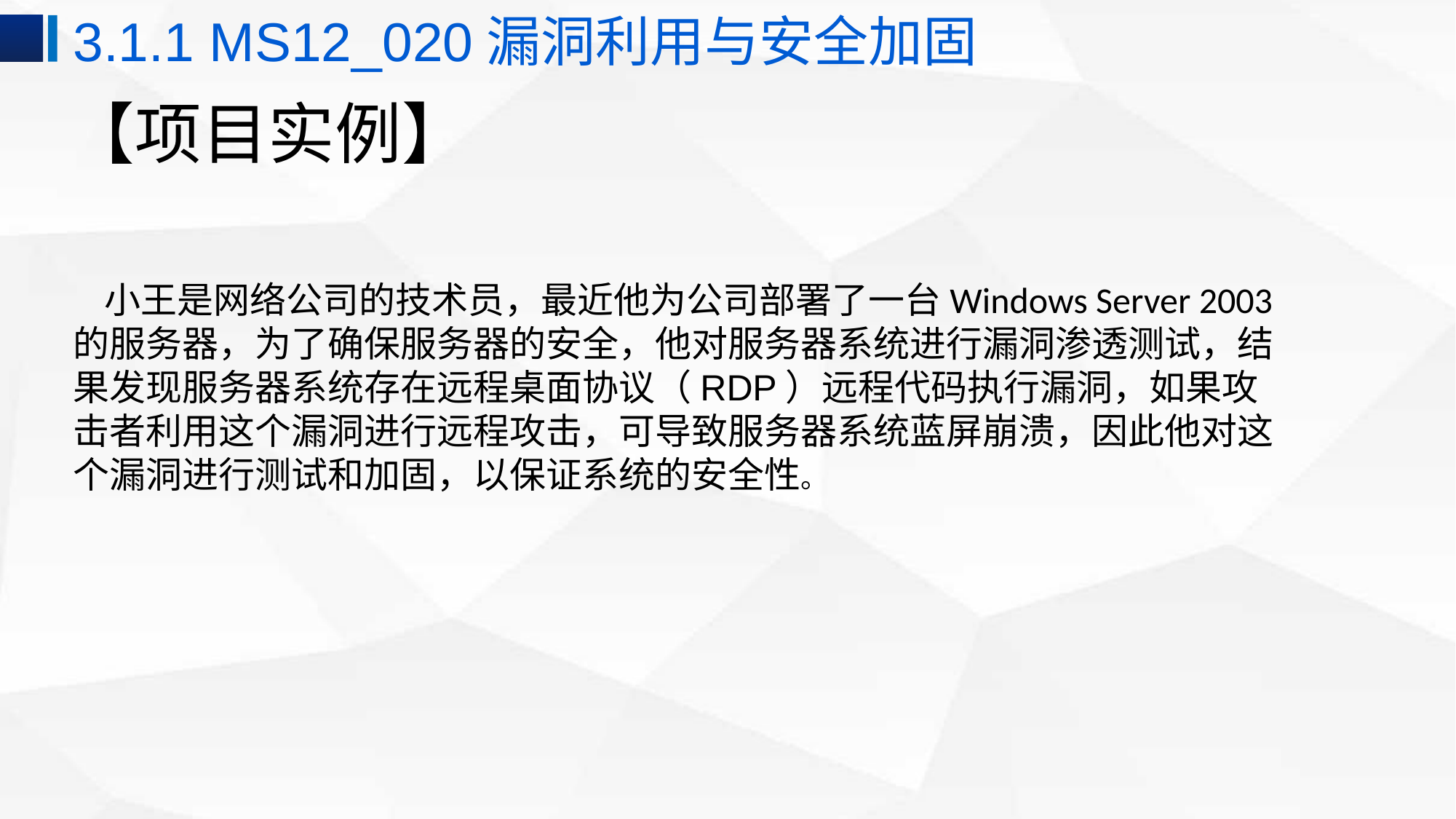

3.1.1 MS12_020漏洞利用与安全加固

# 【项目实例】
    小王是网络公司的技术员，最近他为公司部署了一台Windows Server 2003的服务器，为了确保服务器的安全，他对服务器系统进行漏洞渗透测试，结果发现服务器系统存在远程桌面协议（RDP）远程代码执行漏洞，如果攻击者利用这个漏洞进行远程攻击，可导致服务器系统蓝屏崩溃，因此他对这个漏洞进行测试和加固，以保证系统的安全性。